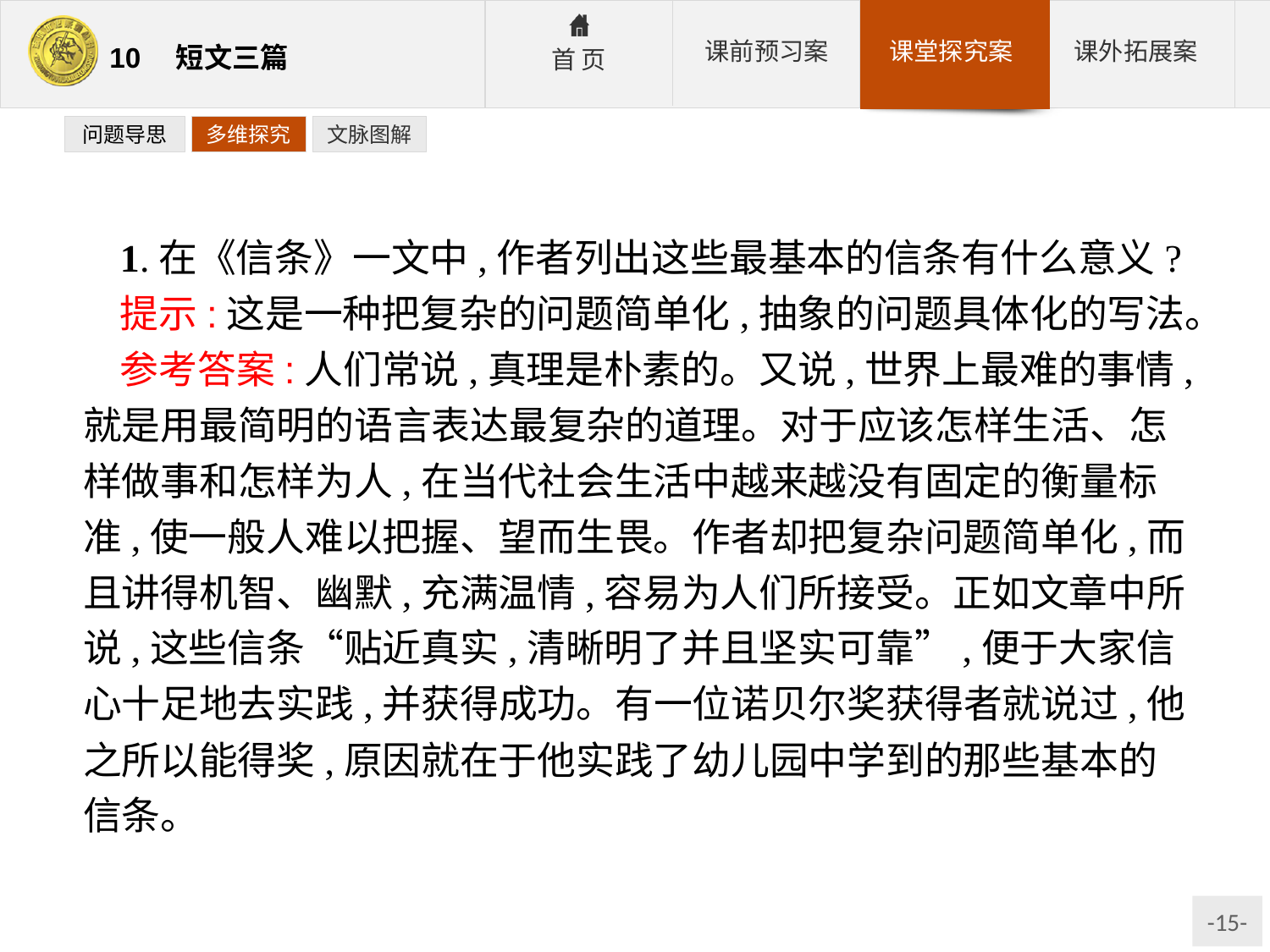

问题导思
多维探究
文脉图解
1.在《信条》一文中,作者列出这些最基本的信条有什么意义?
提示:这是一种把复杂的问题简单化,抽象的问题具体化的写法。
参考答案:人们常说,真理是朴素的。又说,世界上最难的事情,就是用最简明的语言表达最复杂的道理。对于应该怎样生活、怎样做事和怎样为人,在当代社会生活中越来越没有固定的衡量标准,使一般人难以把握、望而生畏。作者却把复杂问题简单化,而且讲得机智、幽默,充满温情,容易为人们所接受。正如文章中所说,这些信条“贴近真实,清晰明了并且坚实可靠”,便于大家信心十足地去实践,并获得成功。有一位诺贝尔奖获得者就说过,他之所以能得奖,原因就在于他实践了幼儿园中学到的那些基本的信条。